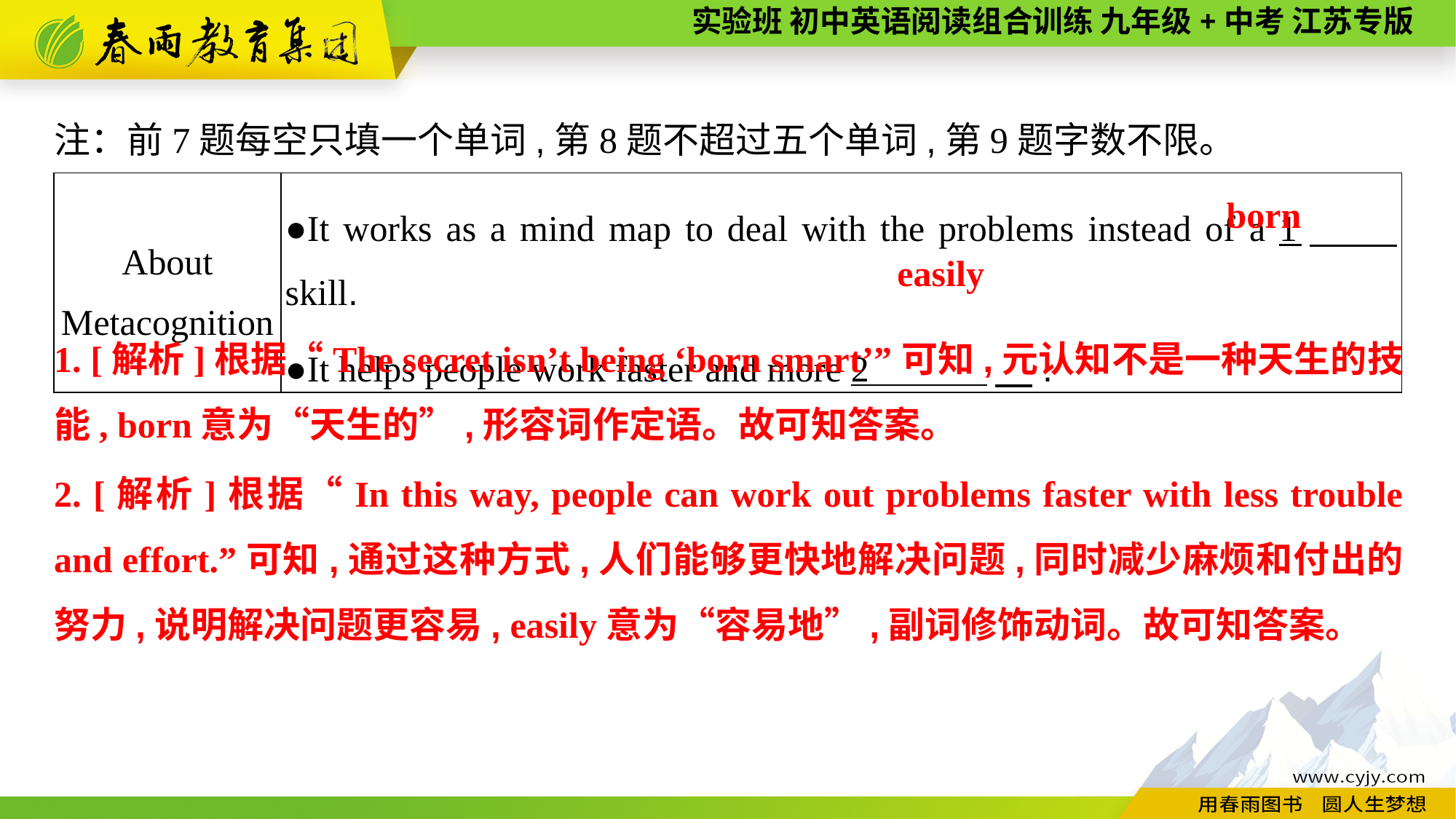

注：前7题每空只填一个单词,第8题不超过五个单词,第9题字数不限。
| About Metacognition | ●It works as a mind map to deal with the problems instead of a 1　 skill. ●It helps people work faster and more 2 　. |
| --- | --- |
born
easily
1. [解析]根据“The secret isn’t being ‘born smart’”可知,元认知不是一种天生的技能, born意为“天生的”,形容词作定语。故可知答案。
2. [解析]根据“In this way, people can work out problems faster with less trouble and effort.”可知,通过这种方式,人们能够更快地解决问题,同时减少麻烦和付出的努力,说明解决问题更容易, easily意为“容易地”,副词修饰动词。故可知答案。